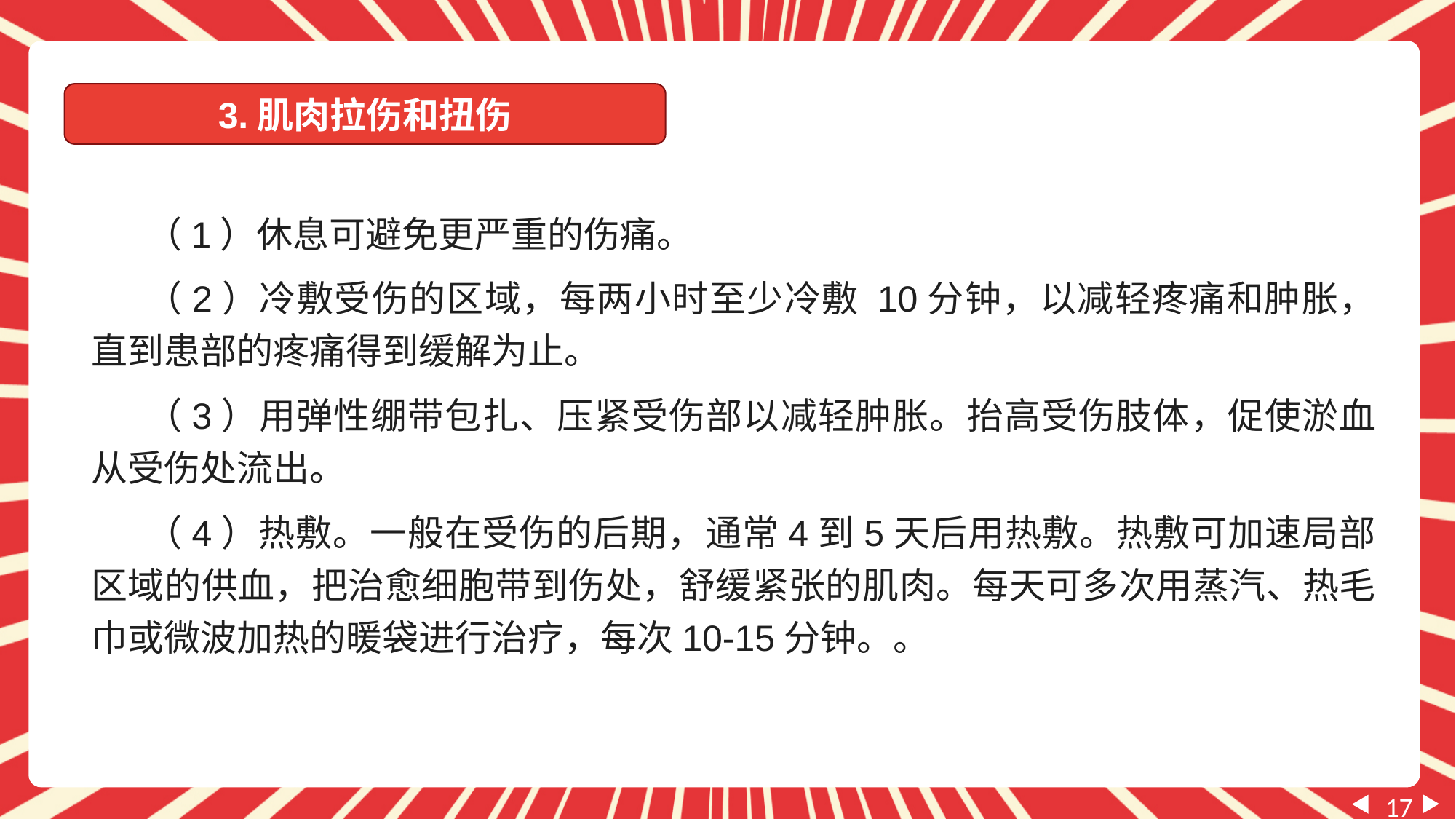

3.肌肉拉伤和扭伤
（1）休息可避免更严重的伤痛。
（2）冷敷受伤的区域，每两小时至少冷敷 10分钟，以减轻疼痛和肿胀，直到患部的疼痛得到缓解为止。
（3）用弹性绷带包扎、压紧受伤部以减轻肿胀。抬高受伤肢体，促使淤血从受伤处流出。
（4）热敷。一般在受伤的后期，通常4到5天后用热敷。热敷可加速局部区域的供血，把治愈细胞带到伤处，舒缓紧张的肌肉。每天可多次用蒸汽、热毛巾或微波加热的暖袋进行治疗，每次10-15分钟。。